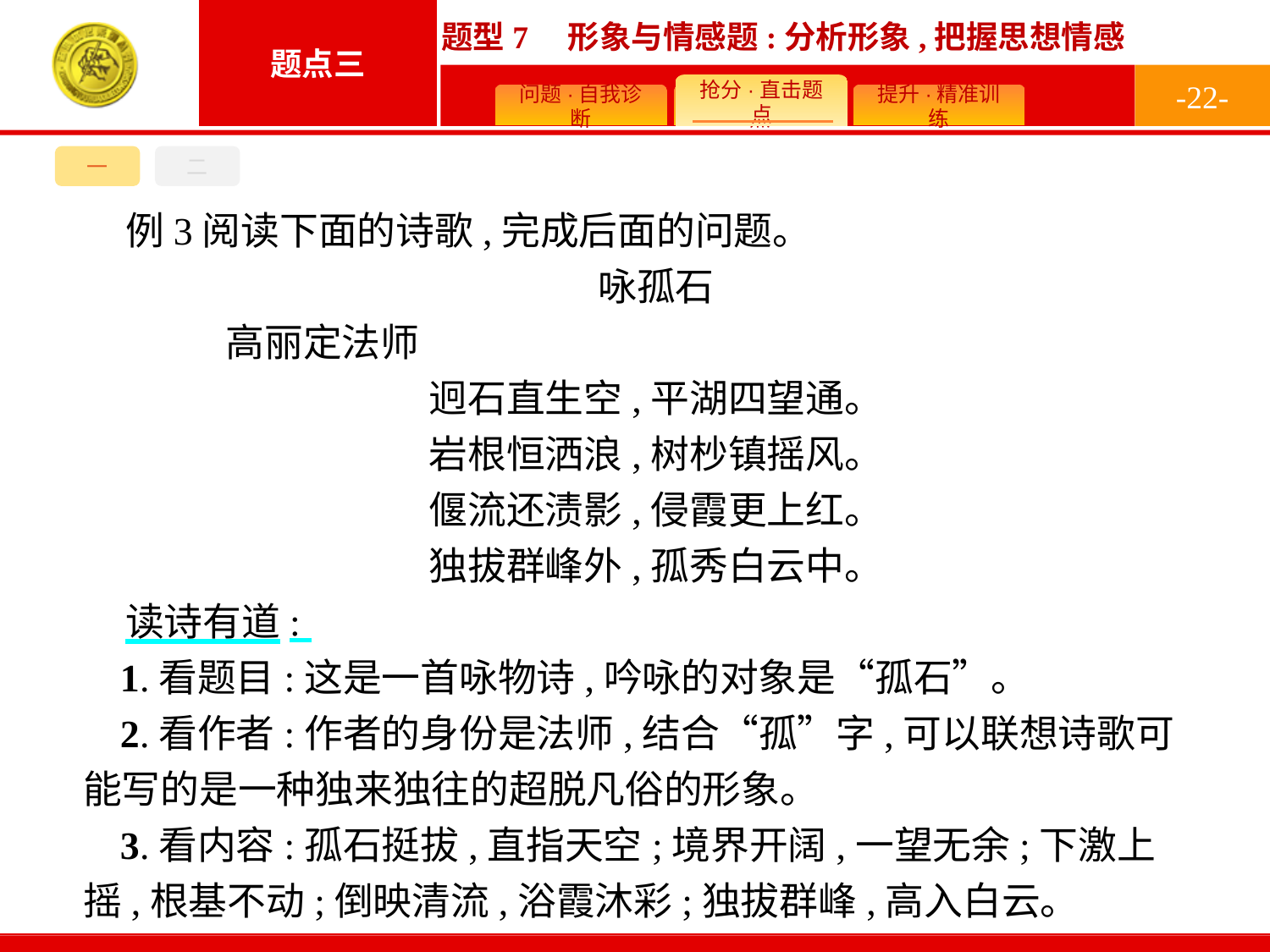

-22-
一
二
例3阅读下面的诗歌,完成后面的问题。
咏孤石
	高丽定法师
迥石直生空,平湖四望通。
岩根恒洒浪,树杪镇摇风。
偃流还渍影,侵霞更上红。
独拔群峰外,孤秀白云中。
读诗有道:
1.看题目:这是一首咏物诗,吟咏的对象是“孤石”。
2.看作者:作者的身份是法师,结合“孤”字,可以联想诗歌可能写的是一种独来独往的超脱凡俗的形象。
3.看内容:孤石挺拔,直指天空;境界开阔,一望无余;下激上摇,根基不动;倒映清流,浴霞沐彩;独拔群峰,高入白云。